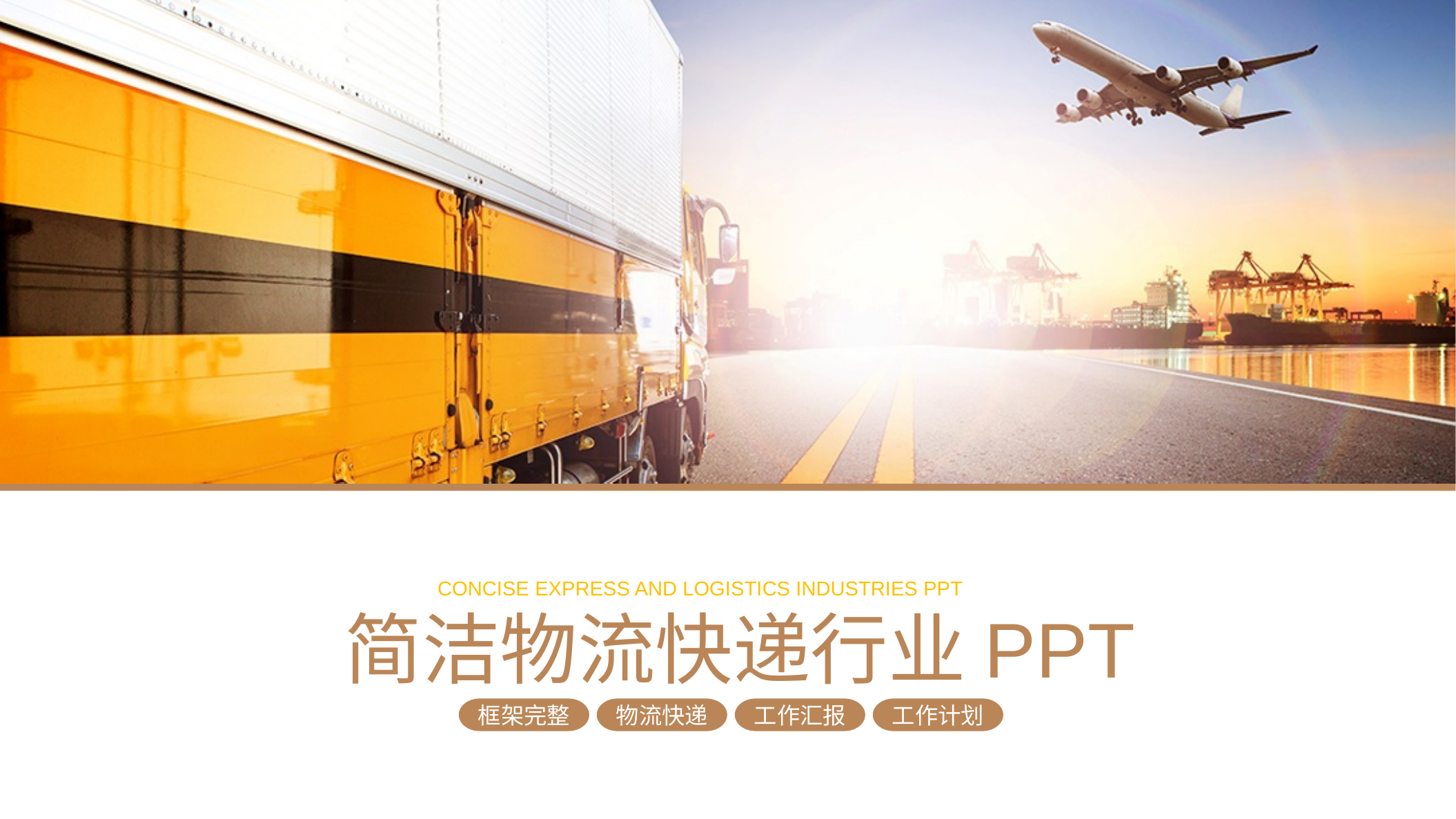

CONCISE EXPRESS AND LOGISTICS INDUSTRIES PPT
简洁物流快递行业PPT
框架完整
物流快递
工作汇报
工作计划